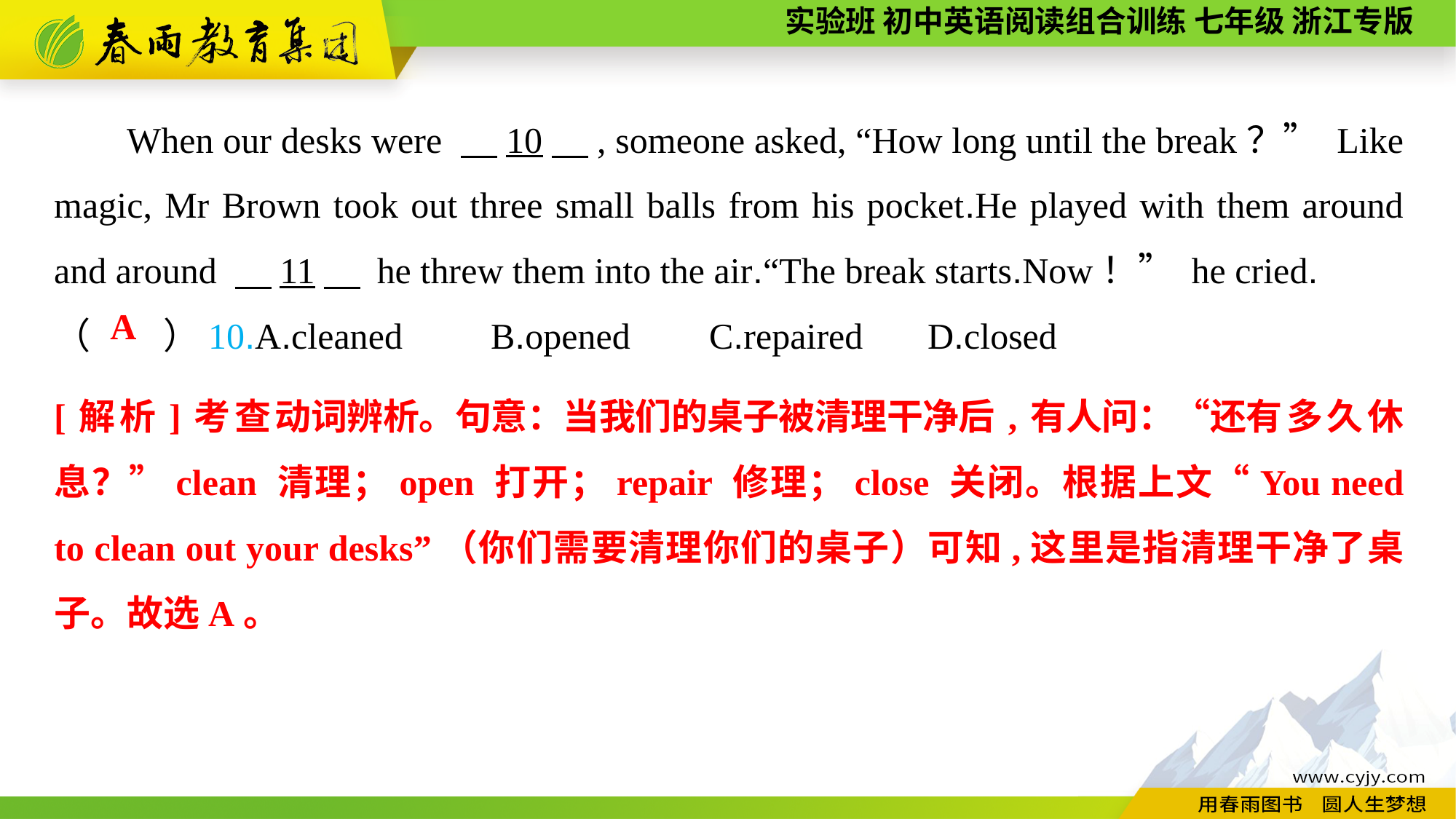

When our desks were 　10　, someone asked, “How long until the break？” Like magic, Mr Brown took out three small balls from his pocket.He played with them around and around 　11　 he threw them into the air.“The break starts.Now！” he cried.
（　　）10.A.cleaned	B.opened	C.repaired	D.closed
A
[解析]考查动词辨析。句意：当我们的桌子被清理干净后,有人问：“还有多久休息？”clean 清理；open 打开；repair 修理；close 关闭。根据上文“You need to clean out your desks”（你们需要清理你们的桌子）可知,这里是指清理干净了桌子。故选A。